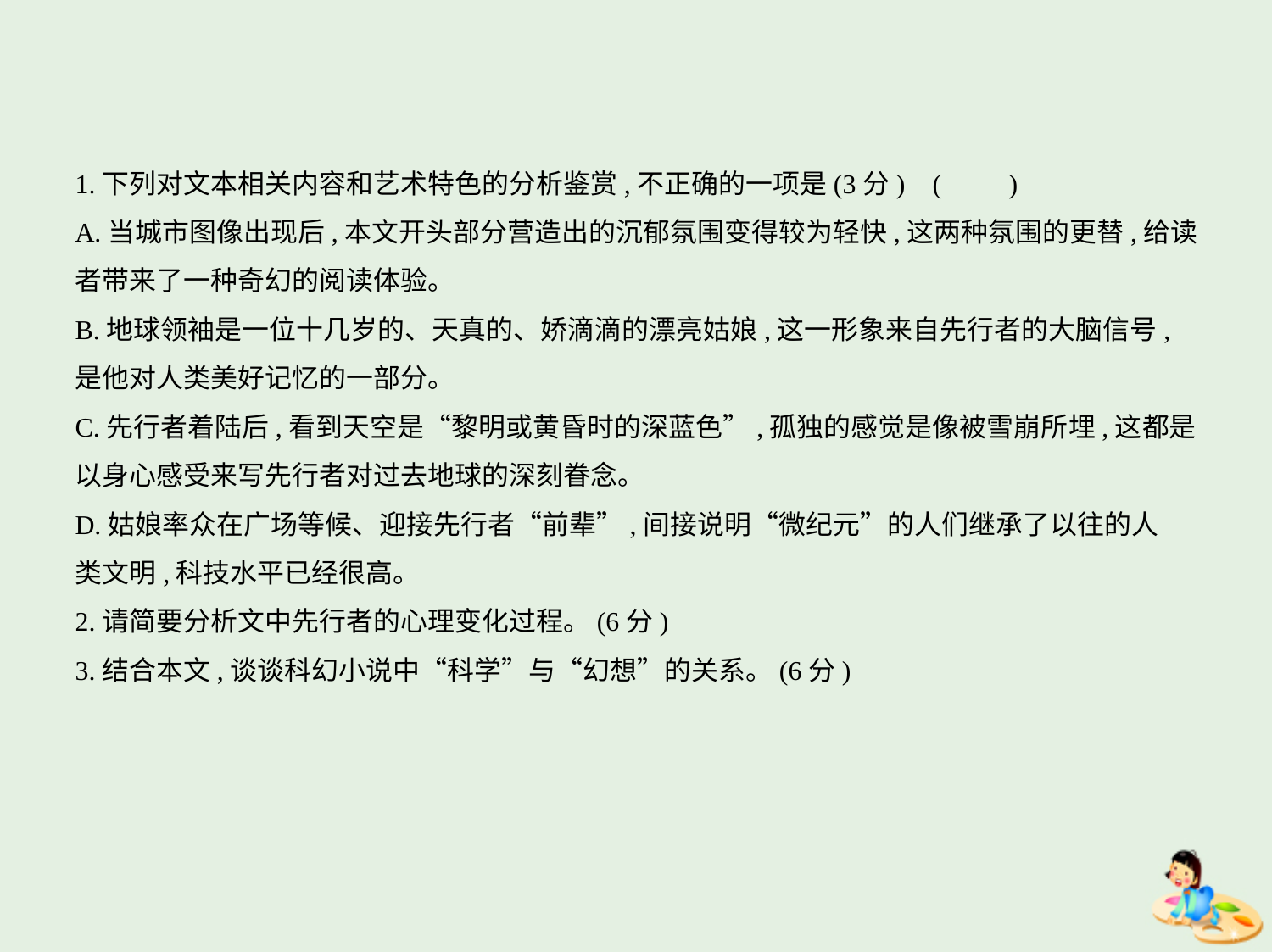

1.下列对文本相关内容和艺术特色的分析鉴赏,不正确的一项是(3分) (　　)
A.当城市图像出现后,本文开头部分营造出的沉郁氛围变得较为轻快,这两种氛围的更替,给读
者带来了一种奇幻的阅读体验。
B.地球领袖是一位十几岁的、天真的、娇滴滴的漂亮姑娘,这一形象来自先行者的大脑信号,
是他对人类美好记忆的一部分。
C.先行者着陆后,看到天空是“黎明或黄昏时的深蓝色”,孤独的感觉是像被雪崩所埋,这都是
以身心感受来写先行者对过去地球的深刻眷念。
D.姑娘率众在广场等候、迎接先行者“前辈”,间接说明“微纪元”的人们继承了以往的人
类文明,科技水平已经很高。
2.请简要分析文中先行者的心理变化过程。(6分)
3.结合本文,谈谈科幻小说中“科学”与“幻想”的关系。(6分)